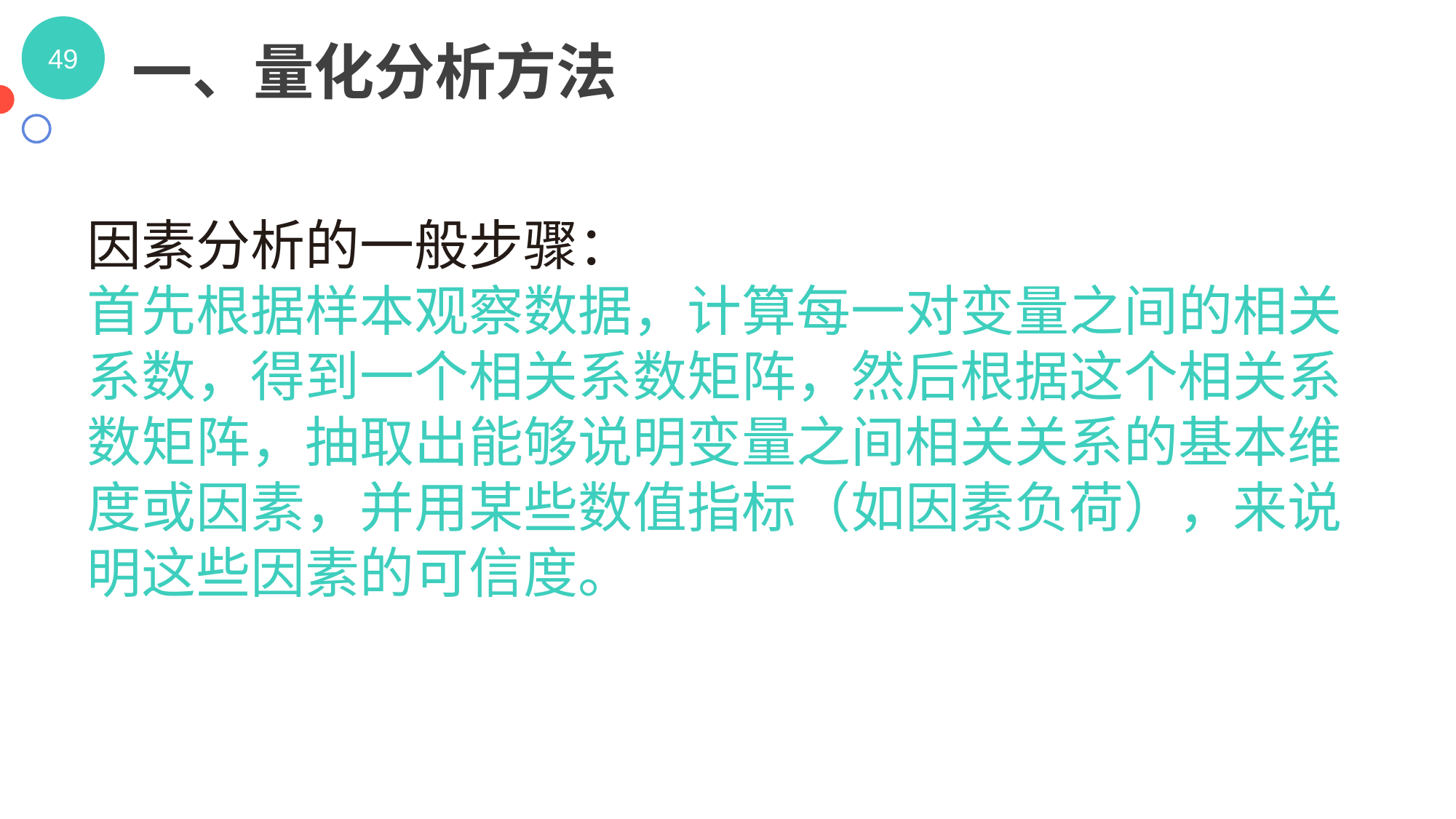

一、量化分析方法
因素分析的一般步骤：
首先根据样本观察数据，计算每一对变量之间的相关系数，得到一个相关系数矩阵，然后根据这个相关系数矩阵，抽取出能够说明变量之间相关关系的基本维度或因素，并用某些数值指标（如因素负荷），来说明这些因素的可信度。